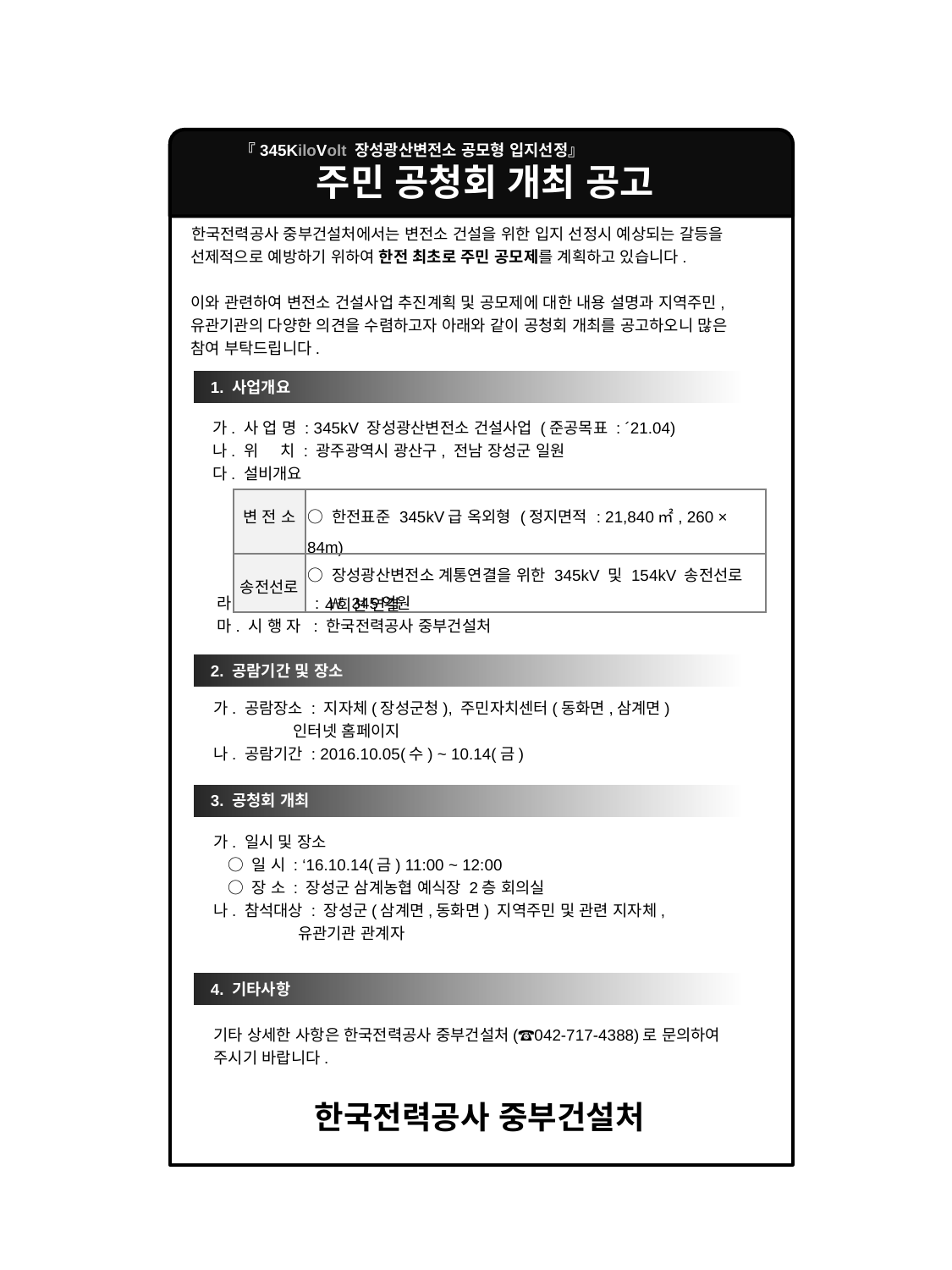

『345KiloVolt 장성광산변전소 공모형 입지선정』
주민 공청회 개최 공고
 한국전력공사 중부건설처에서는 변전소 건설을 위한 입지 선정시 예상되는 갈등을
 선제적으로 예방하기 위하여 한전 최초로 주민 공모제를 계획하고 있습니다.

 이와 관련하여 변전소 건설사업 추진계획 및 공모제에 대한 내용 설명과 지역주민,
 유관기관의 다양한 의견을 수렴하고자 아래와 같이 공청회 개최를 공고하오니 많은
 참여 부탁드립니다.
1. 사업개요

      가. 사 업 명 : 345kV 장성광산변전소 건설사업 (준공목표 : ´21.04)
      나. 위     치 : 광주광역시 광산구, 전남 장성군 일원
      다. 설비개요

       라. 총사업비 : ￦ 345억원
       마. 시 행 자  : 한국전력공사 중부건설처
| 변 전 소 | ○ 한전표준 345kV급 옥외형 (정지면적 : 21,840㎡, 260 × 84m) |
| --- | --- |
| 송전선로 | ○ 장성광산변전소 계통연결을 위한 345kV 및 154kV 송전선로 4회선 연결 |
2. 공람기간 및 장소

      가. 공람장소 : 지자체(장성군청), 주민자치센터(동화면,삼계면)
                        인터넷 홈페이지
      나. 공람기간 : 2016.10.05(수) ~ 10.14(금)
3. 공청회 개최

      가. 일시 및 장소
          ○ 일 시 : ‘16.10.14(금) 11:00 ~ 12:00
          ○ 장 소 : 장성군 삼계농협 예식장 2층 회의실
      나. 참석대상 : 장성군(삼계면,동화면) 지역주민 및 관련 지자체,
                         유관기관 관계자
4. 기타사항

       기타 상세한 사항은 한국전력공사 중부건설처(☎042-717-4388)로 문의하여
       주시기 바랍니다.

한국전력공사 중부건설처